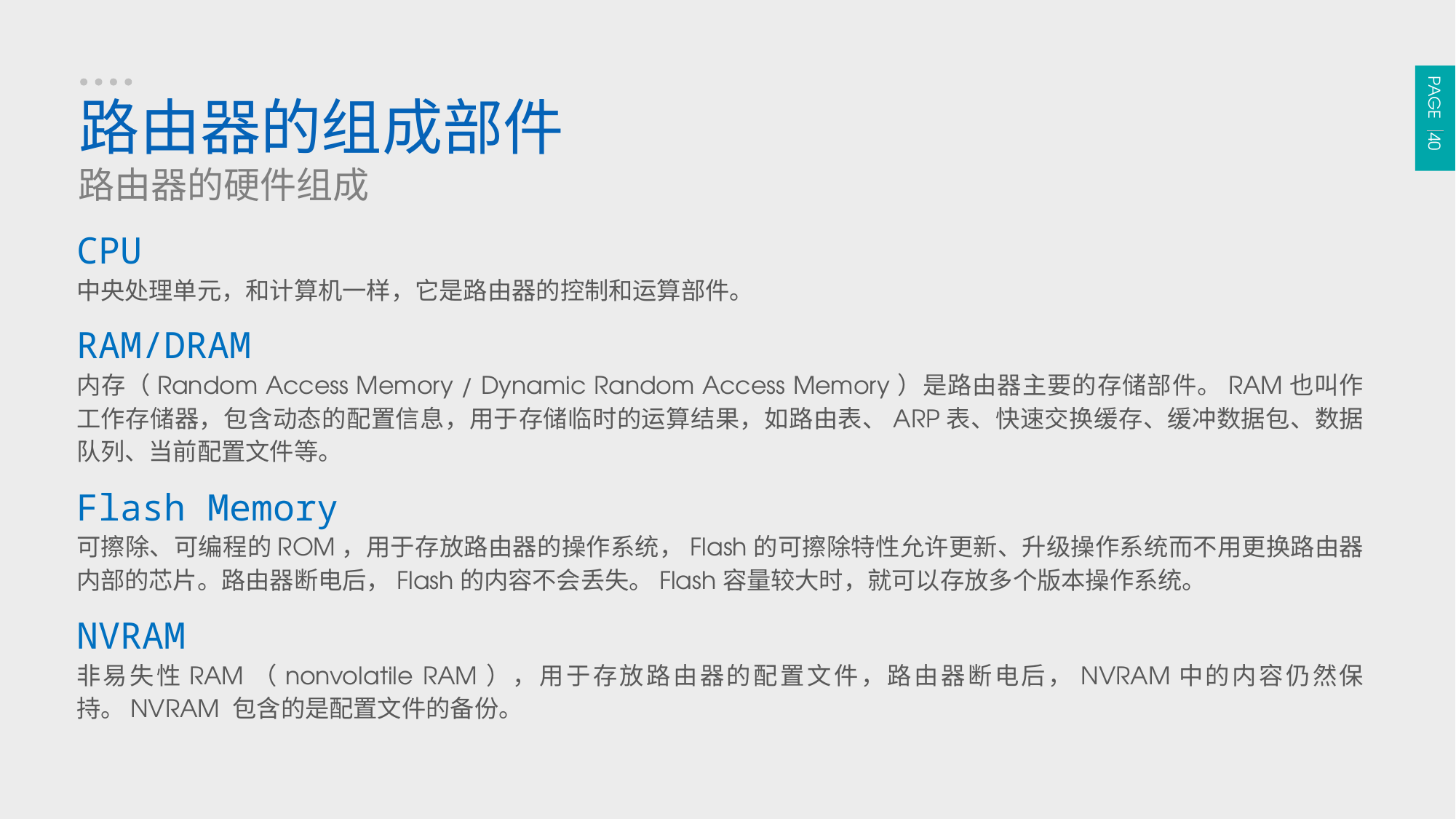

PAGE   40
路由器的组成部件
路由器的硬件组成
CPU
中央处理单元，和计算机一样，它是路由器的控制和运算部件。
RAM/DRAM
内存（Random Access Memory / Dynamic Random Access Memory）是路由器主要的存储部件。RAM也叫作工作存储器，包含动态的配置信息，用于存储临时的运算结果，如路由表、ARP表、快速交换缓存、缓冲数据包、数据队列、当前配置文件等。
Flash Memory
可擦除、可编程的ROM，用于存放路由器的操作系统，Flash的可擦除特性允许更新、升级操作系统而不用更换路由器内部的芯片。路由器断电后，Flash的内容不会丢失。Flash容量较大时，就可以存放多个版本操作系统。
NVRAM
非易失性RAM（nonvolatile RAM），用于存放路由器的配置文件，路由器断电后，NVRAM中的内容仍然保持。NVRAM 包含的是配置文件的备份。